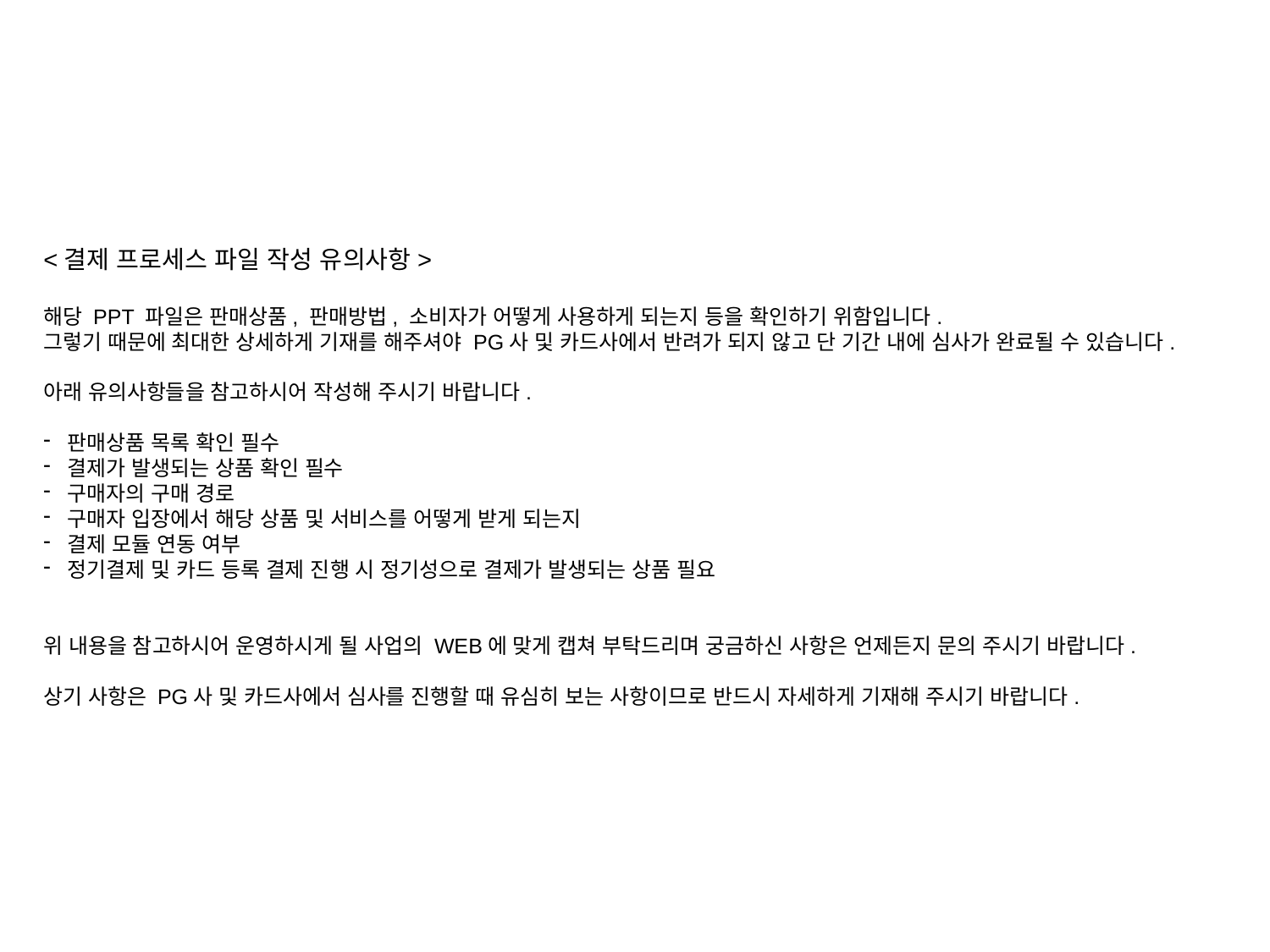

<결제 프로세스 파일 작성 유의사항>

해당 PPT 파일은 판매상품, 판매방법, 소비자가 어떻게 사용하게 되는지 등을 확인하기 위함입니다.
그렇기 때문에 최대한 상세하게 기재를 해주셔야 PG사 및 카드사에서 반려가 되지 않고 단 기간 내에 심사가 완료될 수 있습니다.

아래 유의사항들을 참고하시어 작성해 주시기 바랍니다.

판매상품 목록 확인 필수
결제가 발생되는 상품 확인 필수
구매자의 구매 경로
구매자 입장에서 해당 상품 및 서비스를 어떻게 받게 되는지
결제 모듈 연동 여부
정기결제 및 카드 등록 결제 진행 시 정기성으로 결제가 발생되는 상품 필요

위 내용을 참고하시어 운영하시게 될 사업의 WEB에 맞게 캡쳐 부탁드리며 궁금하신 사항은 언제든지 문의 주시기 바랍니다.

상기 사항은 PG사 및 카드사에서 심사를 진행할 때 유심히 보는 사항이므로 반드시 자세하게 기재해 주시기 바랍니다.